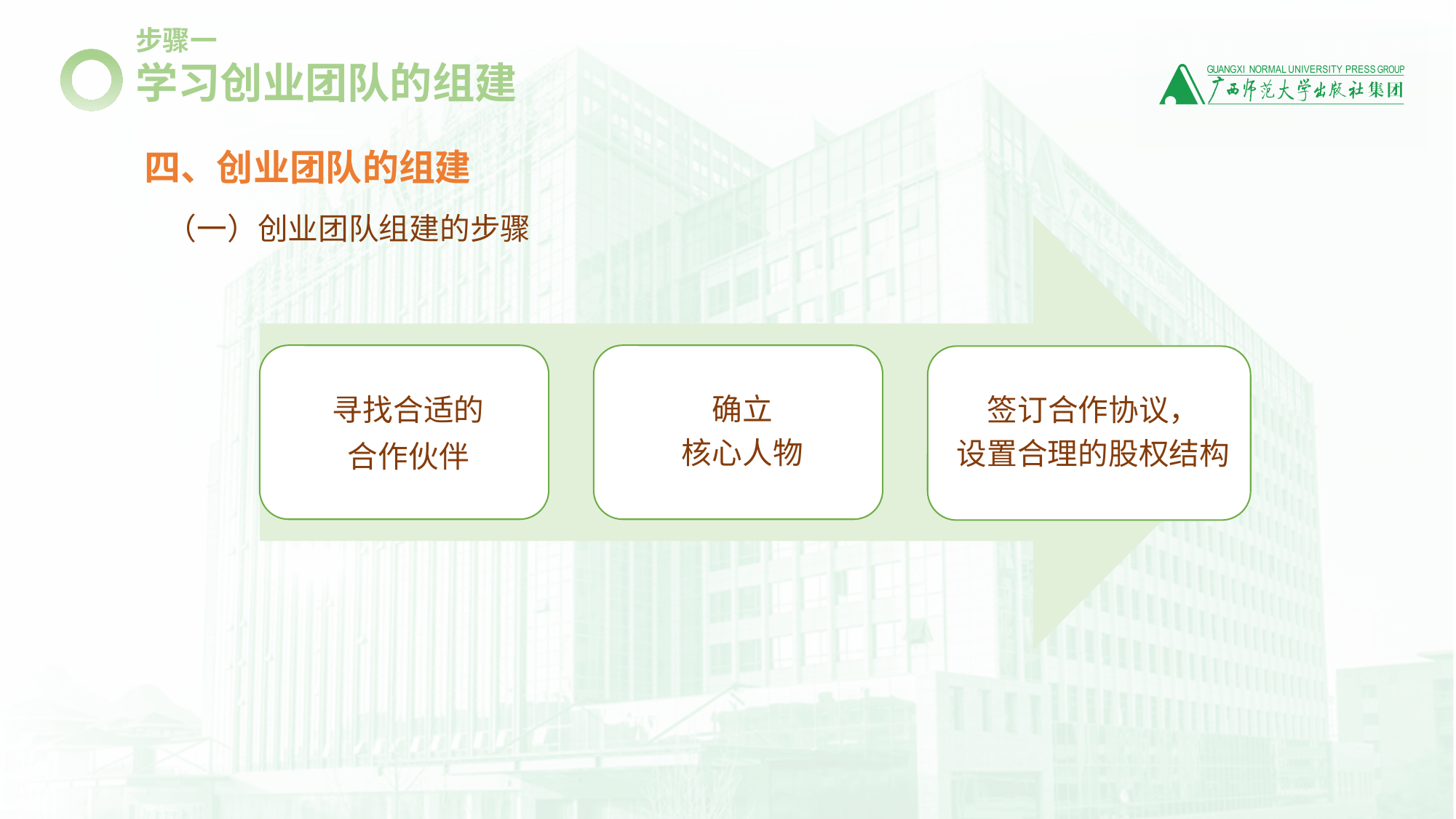

步骤一
学习创业团队的组建

四、创业团队的组建
（一）创业团队组建的步骤
寻找合适的
合作伙伴
确立
核心人物
签订合作协议，
设置合理的股权结构